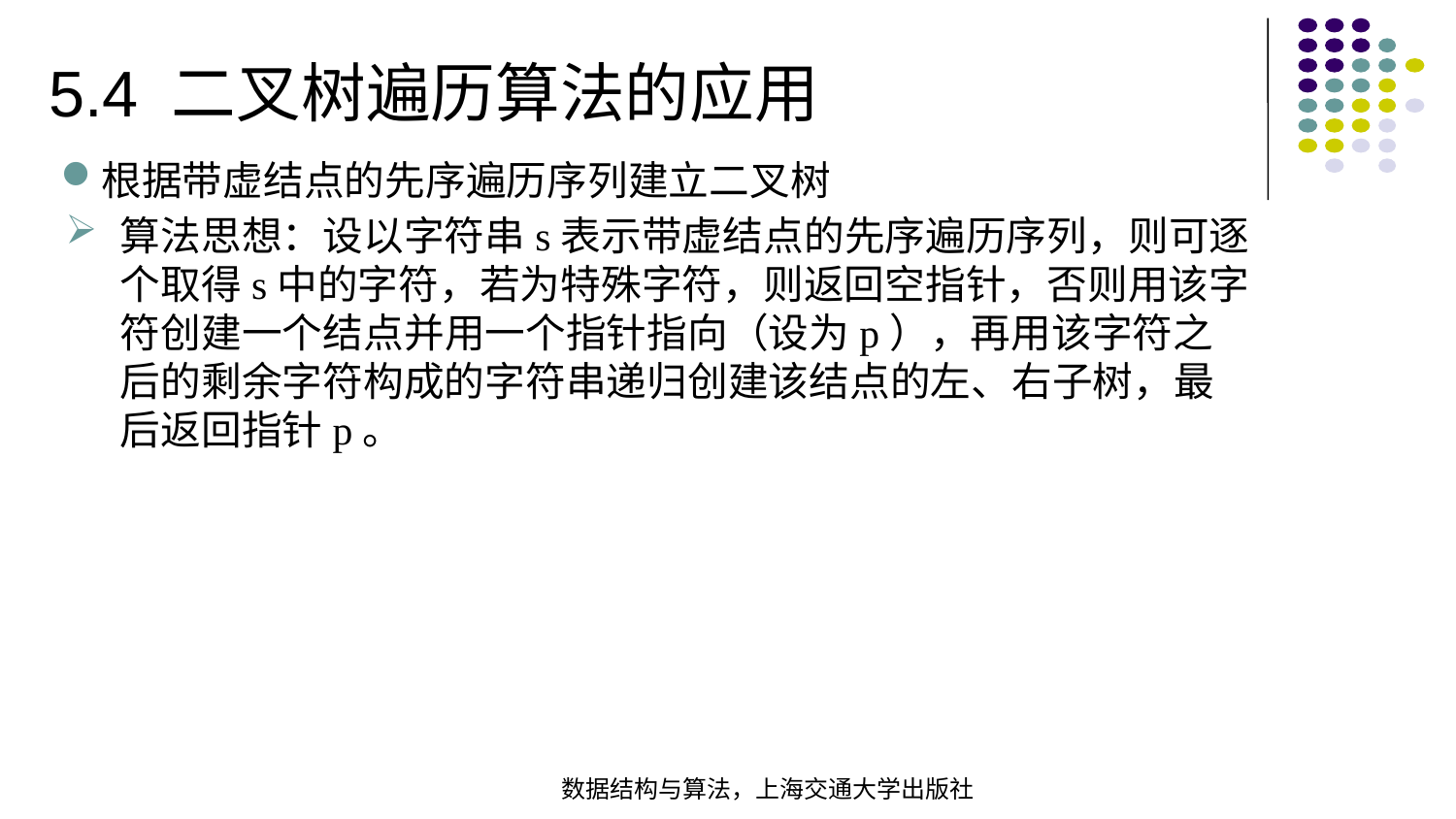

5.4 二叉树遍历算法的应用
根据带虚结点的先序遍历序列建立二叉树
算法思想：设以字符串s表示带虚结点的先序遍历序列，则可逐个取得s中的字符，若为特殊字符，则返回空指针，否则用该字符创建一个结点并用一个指针指向（设为p），再用该字符之后的剩余字符构成的字符串递归创建该结点的左、右子树，最后返回指针p。